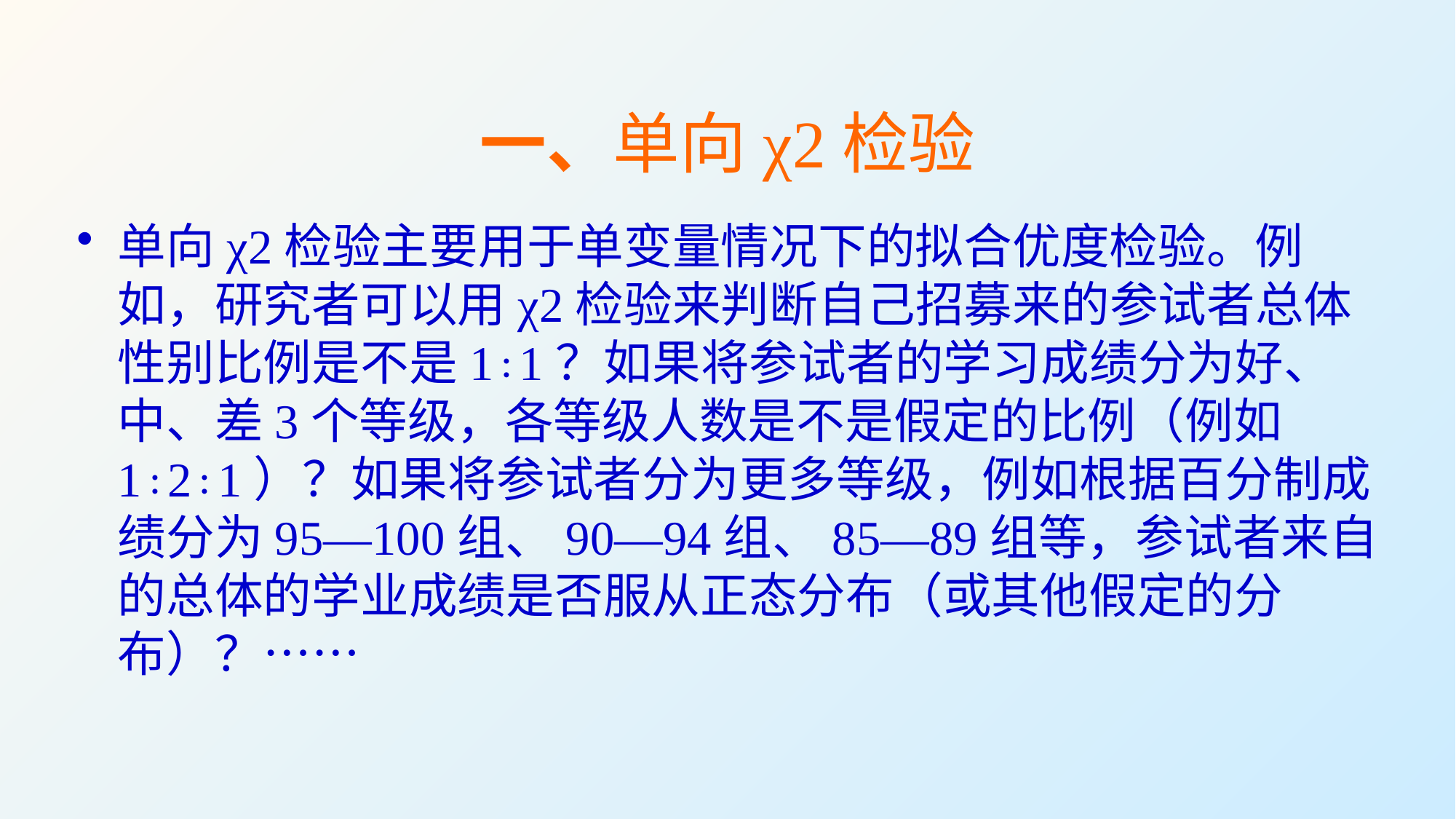

# 一、单向χ2检验
单向χ2检验主要用于单变量情况下的拟合优度检验。例如，研究者可以用χ2检验来判断自己招募来的参试者总体性别比例是不是1∶1？如果将参试者的学习成绩分为好、中、差3个等级，各等级人数是不是假定的比例（例如1∶2∶1）？如果将参试者分为更多等级，例如根据百分制成绩分为95—100组、90—94组、85—89组等，参试者来自的总体的学业成绩是否服从正态分布（或其他假定的分布）？……